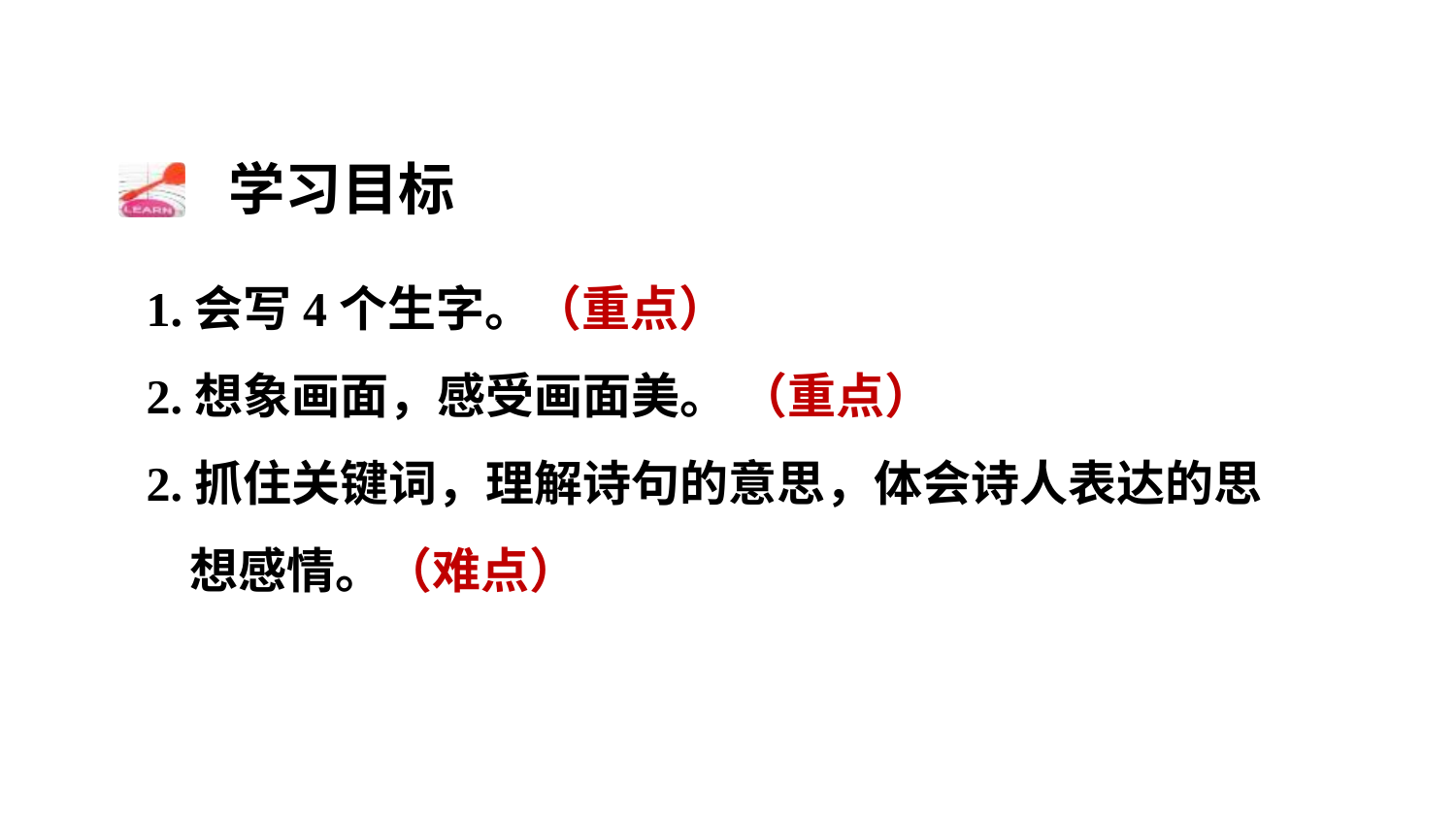

学习目标

1.会写4个生字。（重点）
2.想象画面，感受画面美。 （重点）
2.抓住关键词，理解诗句的意思，体会诗人表达的思想感情。（难点）